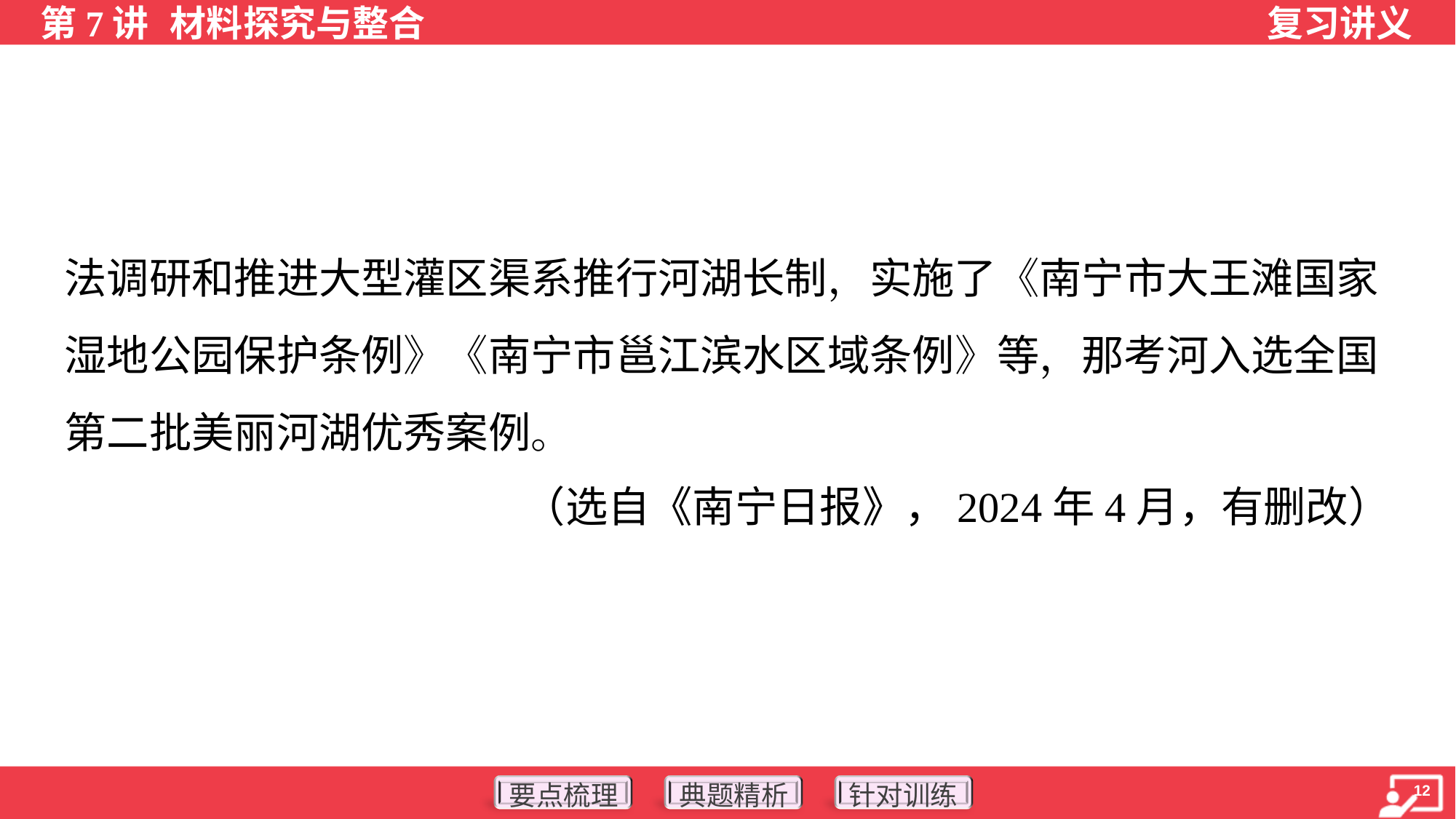

法调研和推进大型灌区渠系推行河湖长制，实施了《南宁市大王滩国家
湿地公园保护条例》《南宁市邕江滨水区域条例》等，那考河入选全国
第二批美丽河湖优秀案例。
（选自《南宁日报》，2024年4月，有删改）